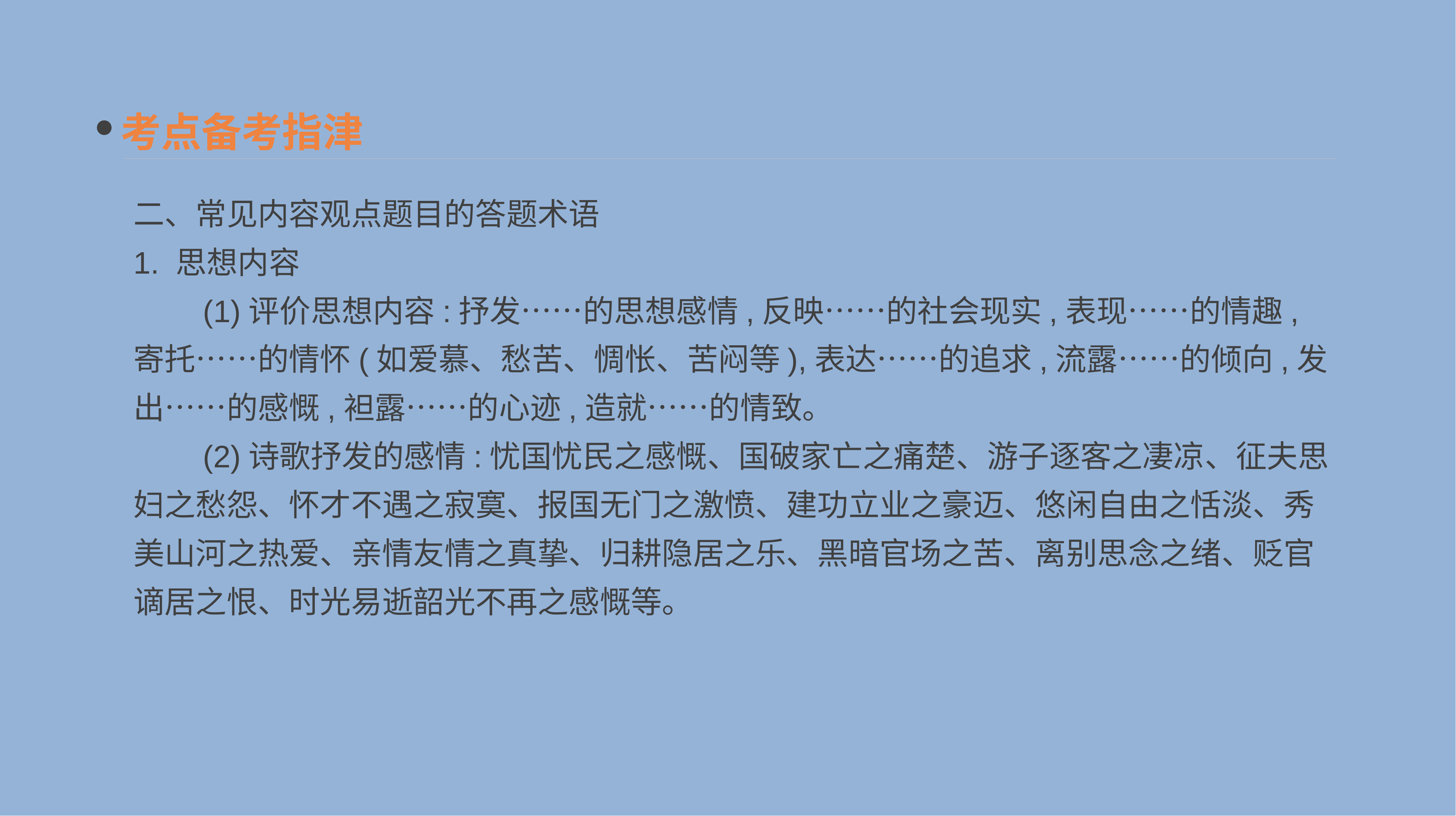

考点备考指津

二、常见内容观点题目的答题术语
1. 思想内容
　　(1)评价思想内容:抒发……的思想感情,反映……的社会现实,表现……的情趣,寄托……的情怀(如爱慕、愁苦、惆怅、苦闷等),表达……的追求,流露……的倾向,发出……的感慨,袒露……的心迹,造就……的情致。
　　(2)诗歌抒发的感情:忧国忧民之感慨、国破家亡之痛楚、游子逐客之凄凉、征夫思妇之愁怨、怀才不遇之寂寞、报国无门之激愤、建功立业之豪迈、悠闲自由之恬淡、秀美山河之热爱、亲情友情之真挚、归耕隐居之乐、黑暗官场之苦、离别思念之绪、贬官谪居之恨、时光易逝韶光不再之感慨等。